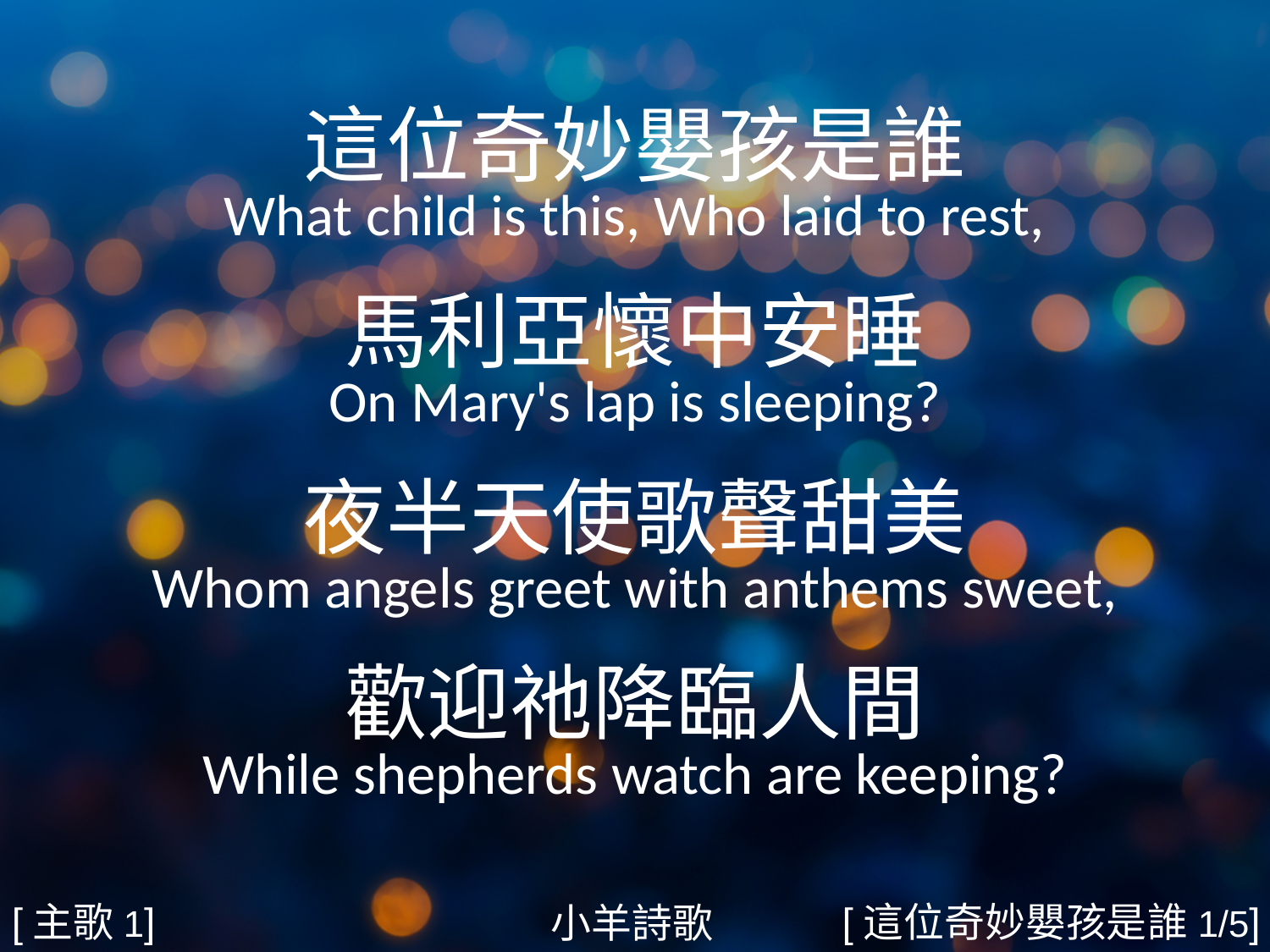

這位奇妙嬰孩是誰
What child is this, Who laid to rest,

馬利亞懷中安睡
On Mary's lap is sleeping?

夜半天使歌聲甜美
Whom angels greet with anthems sweet,

歡迎祂降臨人間
While shepherds watch are keeping?

#

[主歌1]
[這位奇妙嬰孩是誰1/5]
小羊詩歌